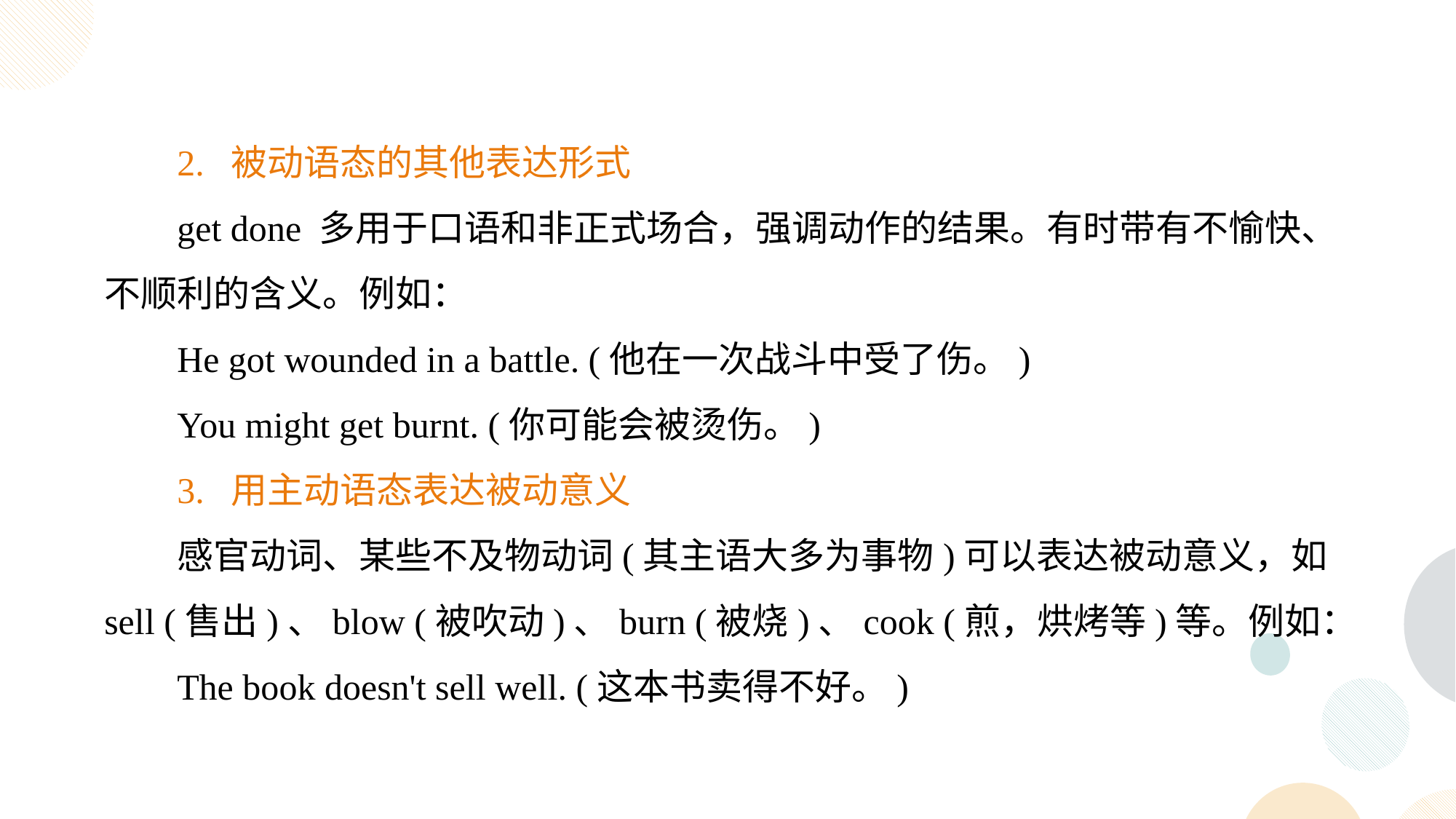

2.  被动语态的其他表达形式
get done 多用于口语和非正式场合，强调动作的结果。有时带有不愉快、不顺利的含义。例如：
He got wounded in a battle. (他在一次战斗中受了伤。)
You might get burnt. (你可能会被烫伤。)
3.  用主动语态表达被动意义
感官动词、某些不及物动词(其主语大多为事物)可以表达被动意义，如 sell (售出)、blow (被吹动)、burn (被烧)、cook (煎，烘烤等)等。例如：
The book doesn't sell well. (这本书卖得不好。)